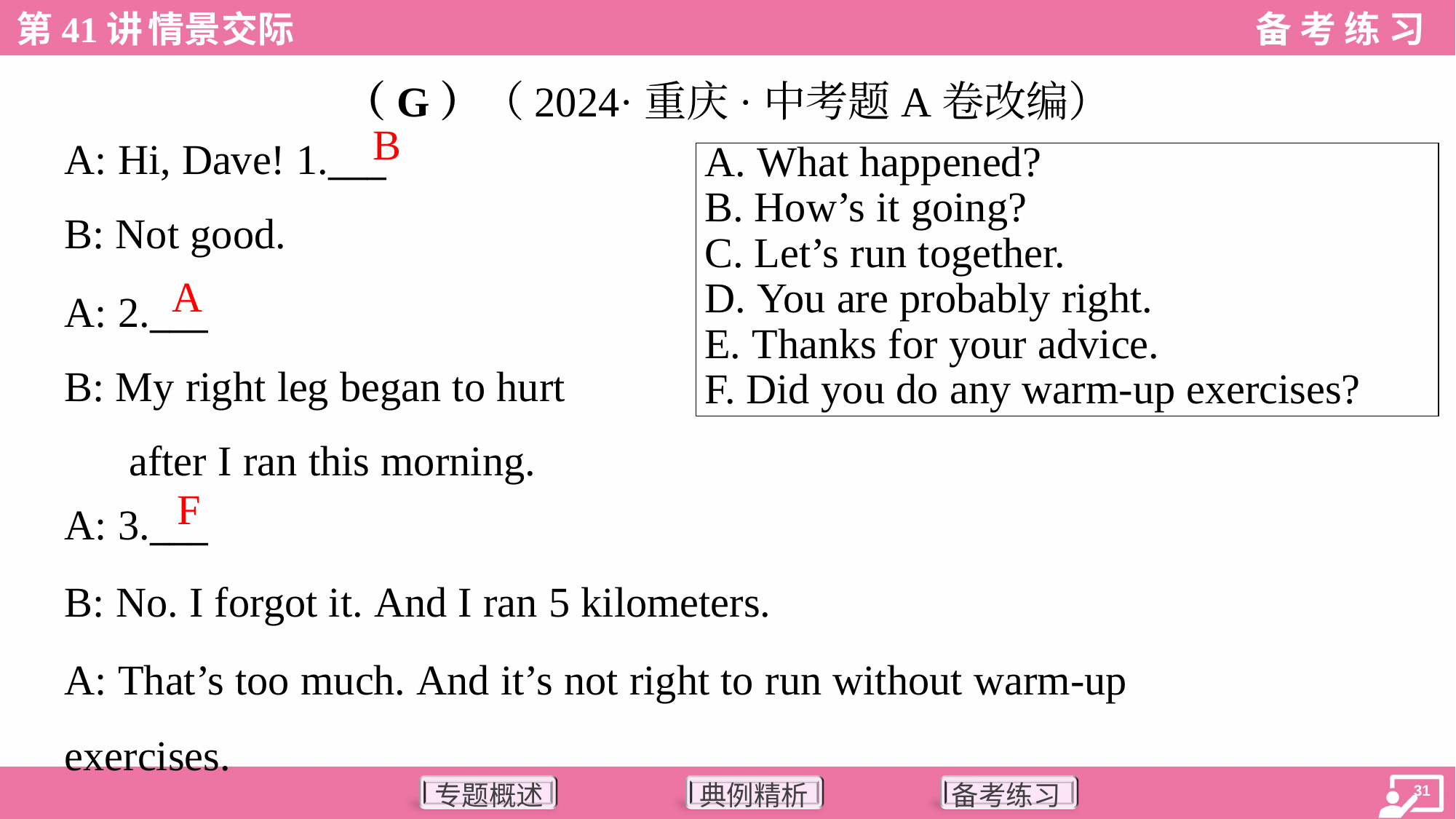

（G）（2024·重庆·中考题A卷改编）
A: Hi, Dave! 1.___
B: Not good.
B
| A. What happened? B. How’s it going? C. Let’s run together. D. You are probably right. E. Thanks for your advice. F. Did you do any warm-up exercises? |
| --- |
A: 2.___
B: My right leg began to hurt
after I ran this morning.
A
A: 3.___
B: No. I forgot it. And I ran 5 kilometers.
A: That’s too much. And it’s not right to run without warm-up
exercises.
F